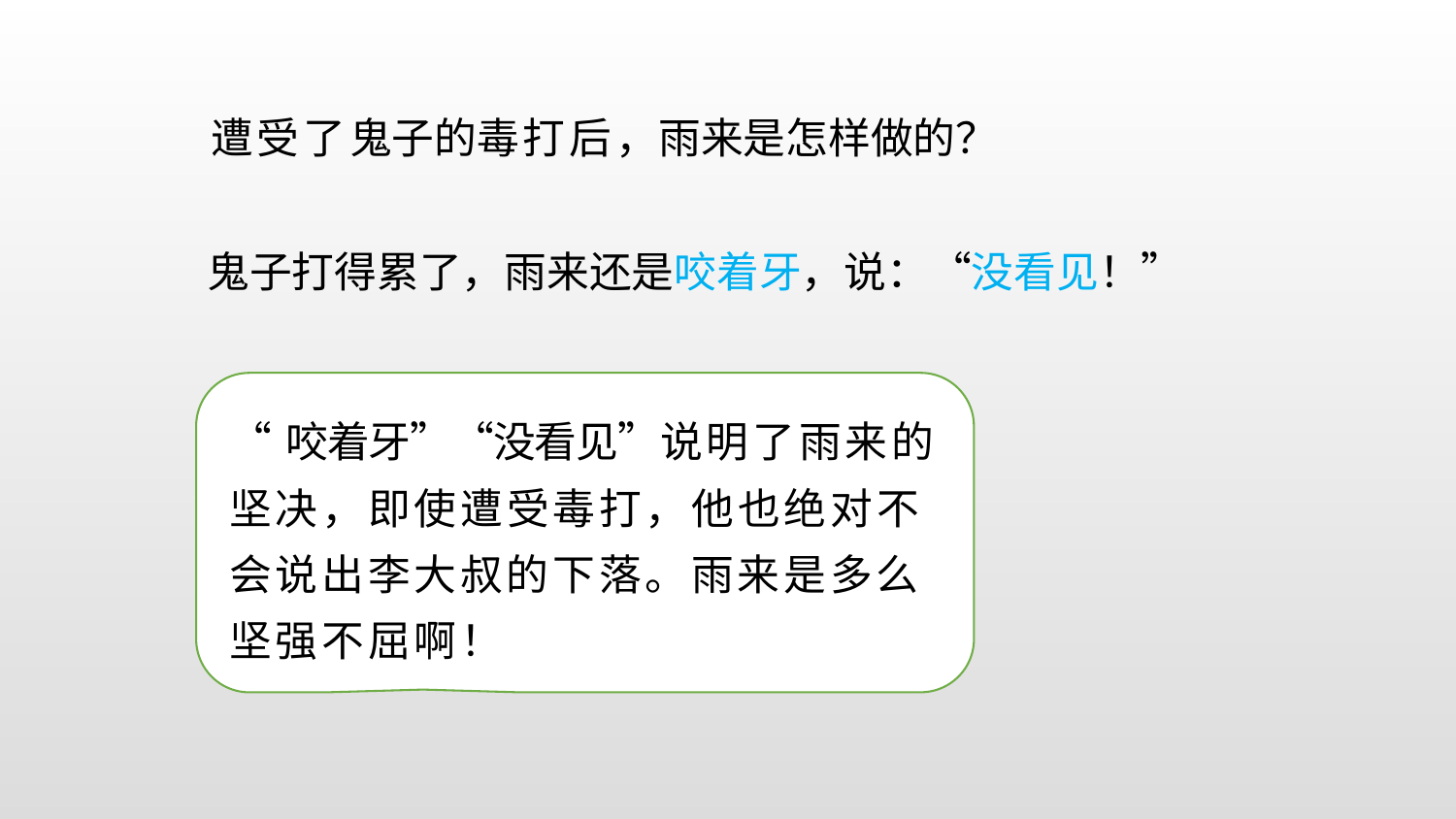

遭受了鬼子的毒打后，雨来是怎样做的？
鬼子打得累了，雨来还是咬着牙，说：“没看见！”

“咬着牙”“没看见”说明了雨来的坚决，即使遭受毒打，他也绝对不会说出李大叔的下落。雨来是多么坚强不屈啊！